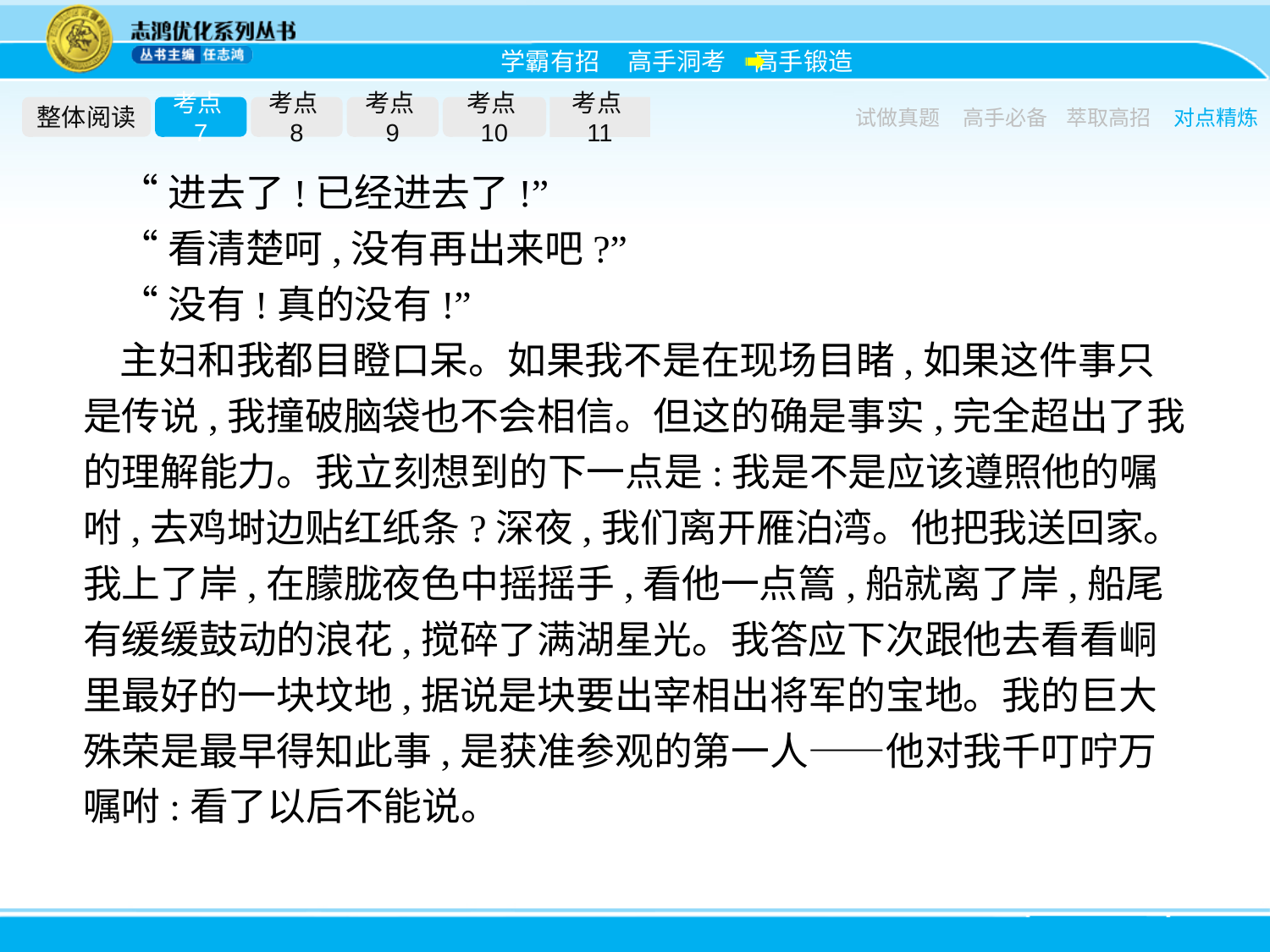

整体阅读
考点7
考点8
考点9
考点10
考点11
试做真题
高手必备
萃取高招
对点精炼
“进去了!已经进去了!”
“看清楚呵,没有再出来吧?”
“没有!真的没有!”
主妇和我都目瞪口呆。如果我不是在现场目睹,如果这件事只是传说,我撞破脑袋也不会相信。但这的确是事实,完全超出了我的理解能力。我立刻想到的下一点是:我是不是应该遵照他的嘱咐,去鸡埘边贴红纸条?深夜,我们离开雁泊湾。他把我送回家。我上了岸,在朦胧夜色中摇摇手,看他一点篙,船就离了岸,船尾有缓缓鼓动的浪花,搅碎了满湖星光。我答应下次跟他去看看峒里最好的一块坟地,据说是块要出宰相出将军的宝地。我的巨大殊荣是最早得知此事,是获准参观的第一人——他对我千叮咛万嘱咐:看了以后不能说。